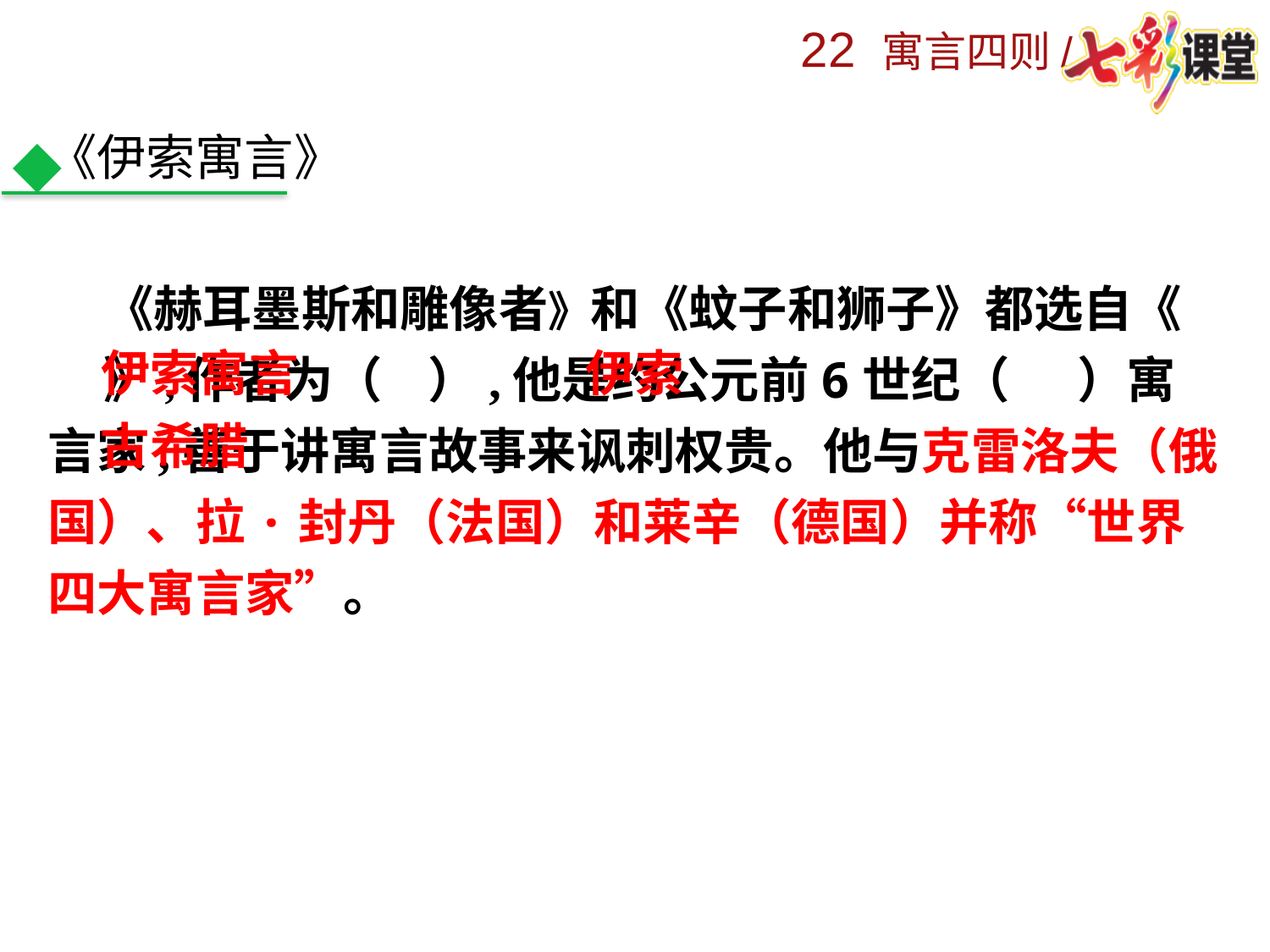

《伊索寓言》

    《赫耳墨斯和雕像者》和《蚊子和狮子》都选自《         》,作者为（    ）,他是约公元前6世纪（      ）寓言家,善于讲寓言故事来讽刺权贵。他与克雷洛夫（俄国）、拉·封丹（法国）和莱辛（德国）并称“世界四大寓言家”。

伊索寓言
伊索
古希腊